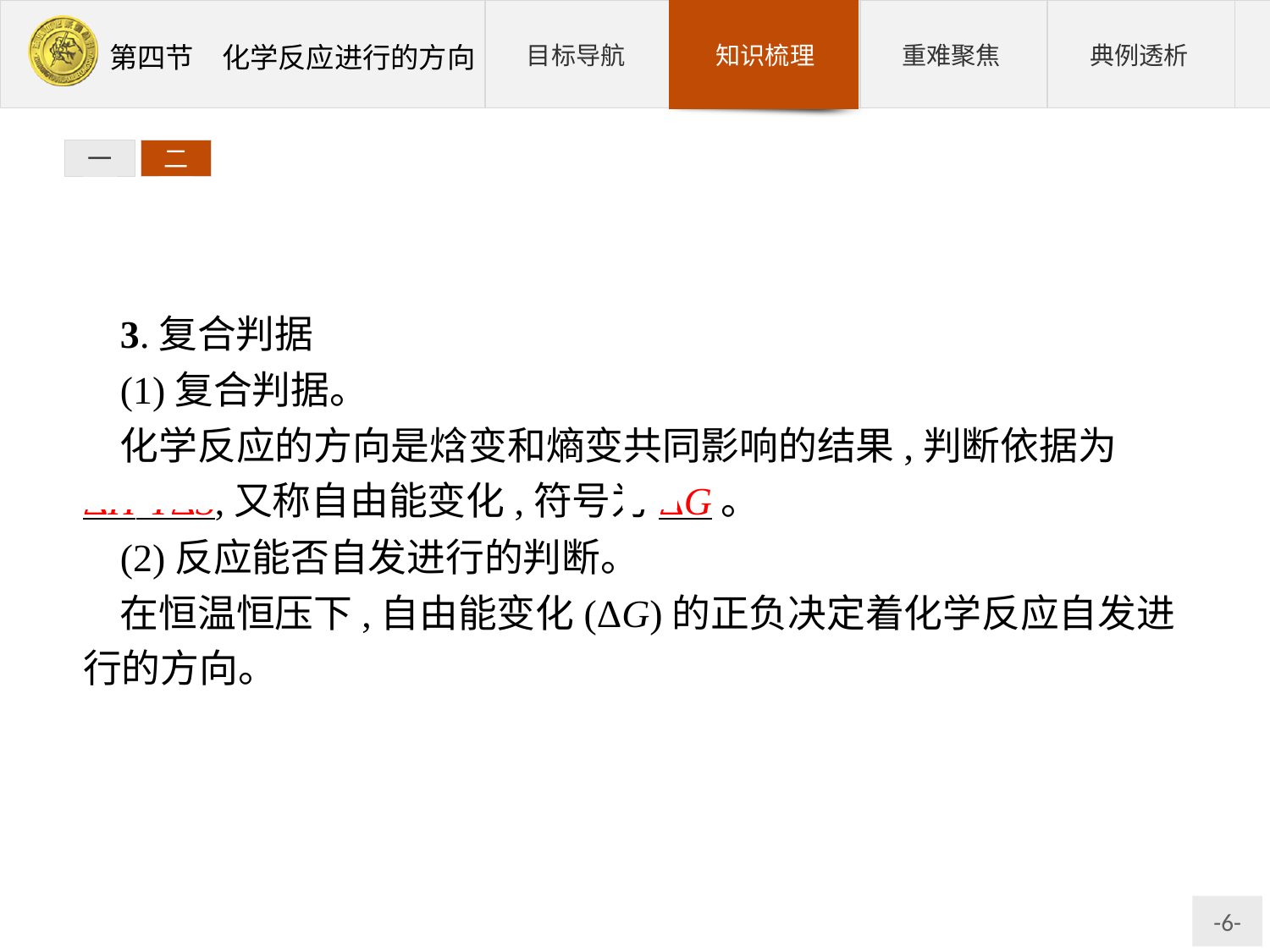

一
二
3.复合判据
(1)复合判据。
化学反应的方向是焓变和熵变共同影响的结果,判断依据为        ΔH-TΔS,又称自由能变化,符号为ΔG。
(2)反应能否自发进行的判断。
在恒温恒压下,自由能变化(ΔG)的正负决定着化学反应自发进行的方向。